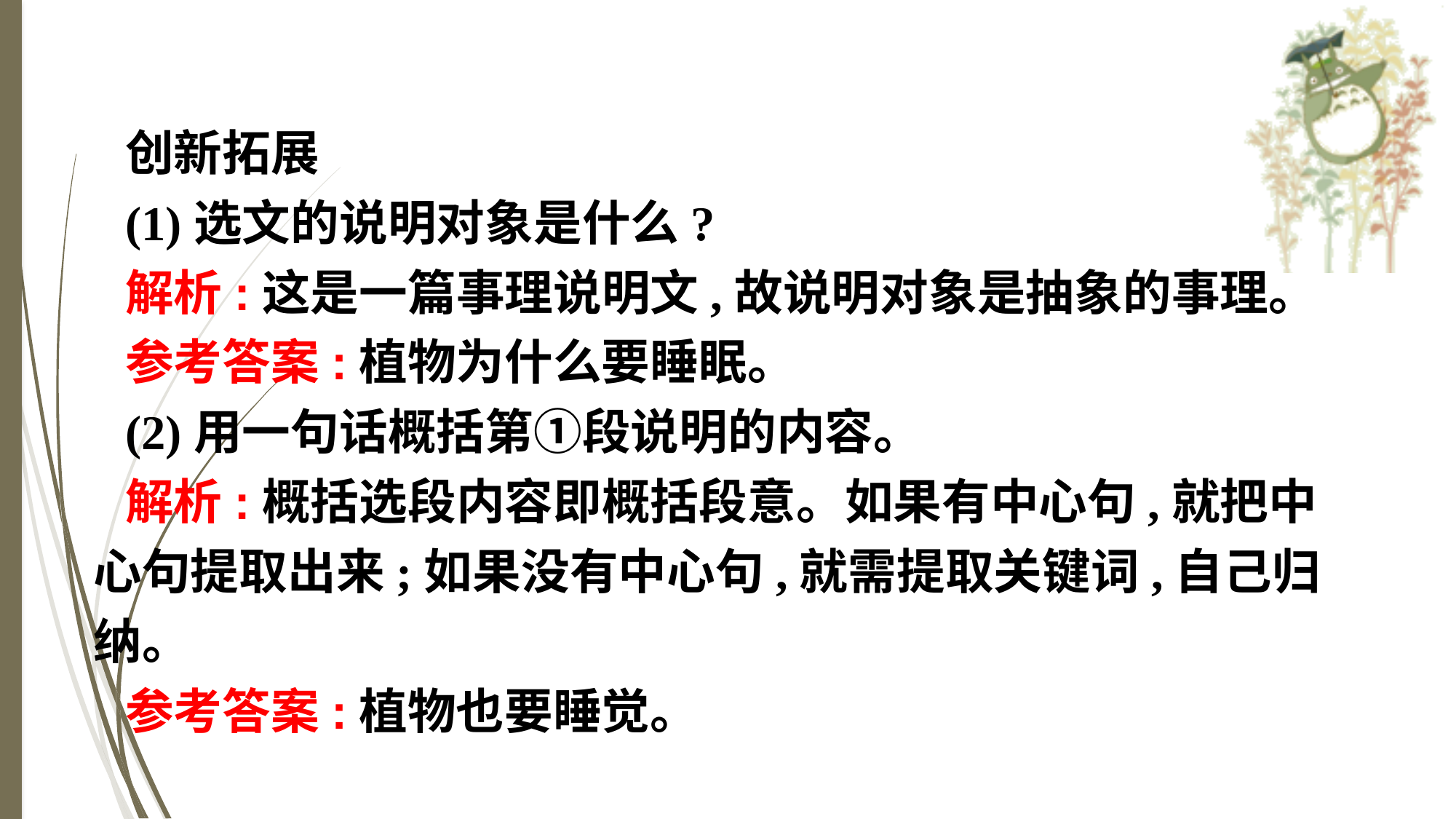

创新拓展
(1)选文的说明对象是什么?
解析:这是一篇事理说明文,故说明对象是抽象的事理。
参考答案:植物为什么要睡眠。
(2)用一句话概括第①段说明的内容。
解析:概括选段内容即概括段意。如果有中心句,就把中心句提取出来;如果没有中心句,就需提取关键词,自己归纳。
参考答案:植物也要睡觉。